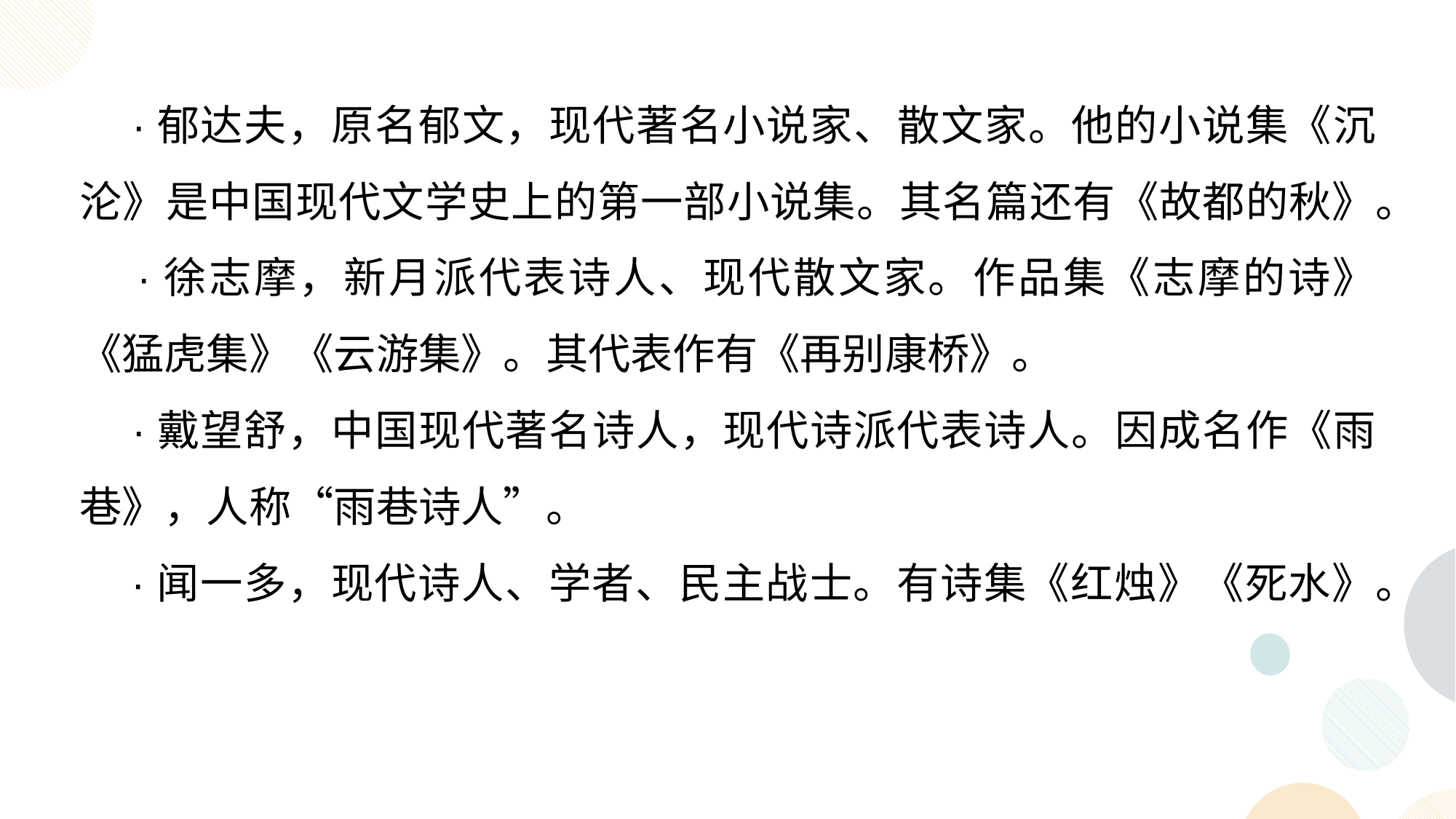

·郁达夫，原名郁文，现代著名小说家、散文家。他的小说集《沉沦》是中国现代文学史上的第一部小说集。其名篇还有《故都的秋》。
    ·徐志摩，新月派代表诗人、现代散文家。作品集《志摩的诗》《猛虎集》《云游集》。其代表作有《再别康桥》。
    ·戴望舒，中国现代著名诗人，现代诗派代表诗人。因成名作《雨巷》，人称“雨巷诗人”。
    ·闻一多，现代诗人、学者、民主战士。有诗集《红烛》《死水》。